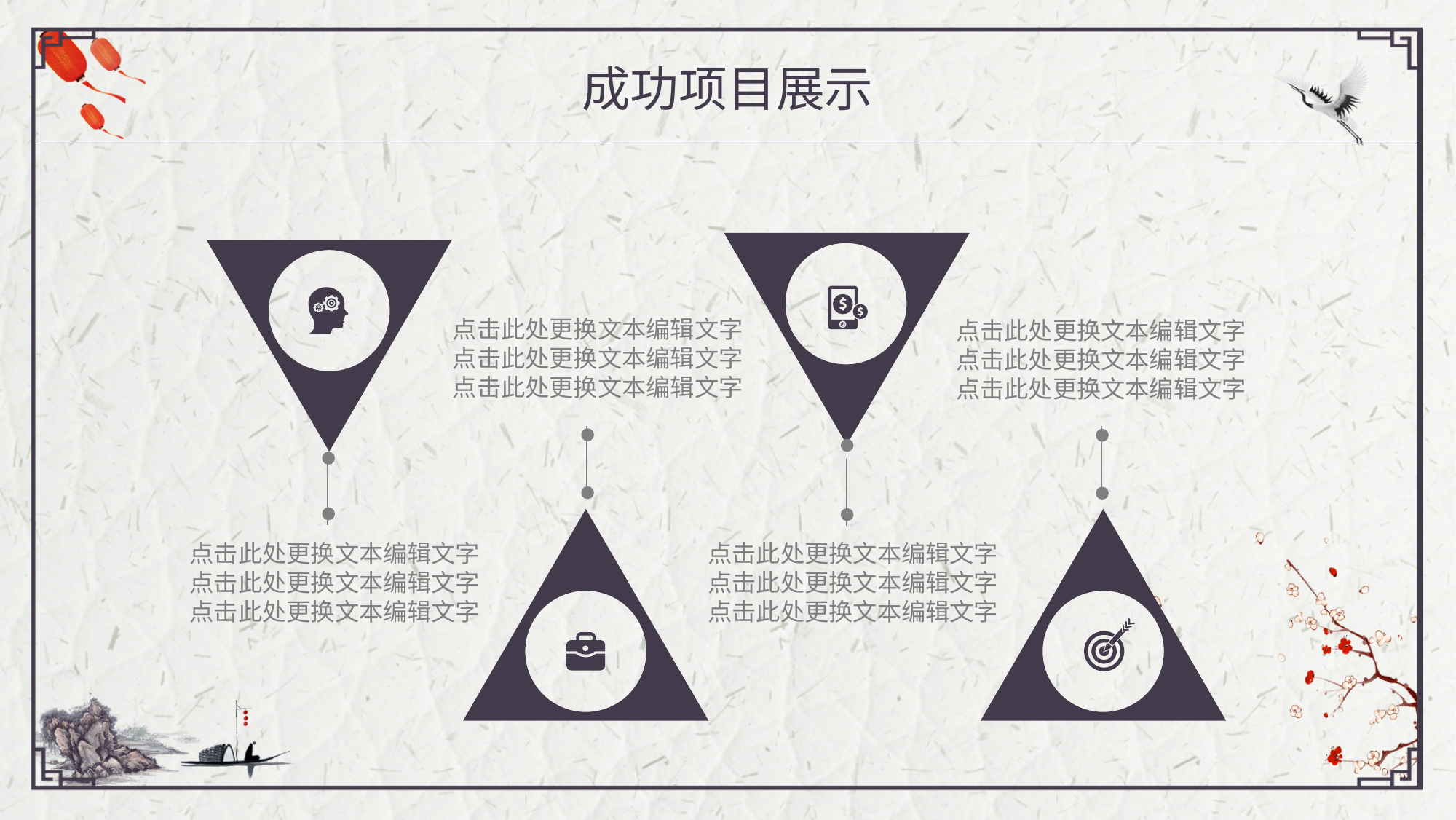

成功项目展示

点击此处更换文本编辑文字
点击此处更换文本编辑文字
点击此处更换文本编辑文字
点击此处更换文本编辑文字
点击此处更换文本编辑文字
点击此处更换文本编辑文字

点击此处更换文本编辑文字
点击此处更换文本编辑文字
点击此处更换文本编辑文字
点击此处更换文本编辑文字
点击此处更换文本编辑文字
点击此处更换文本编辑文字